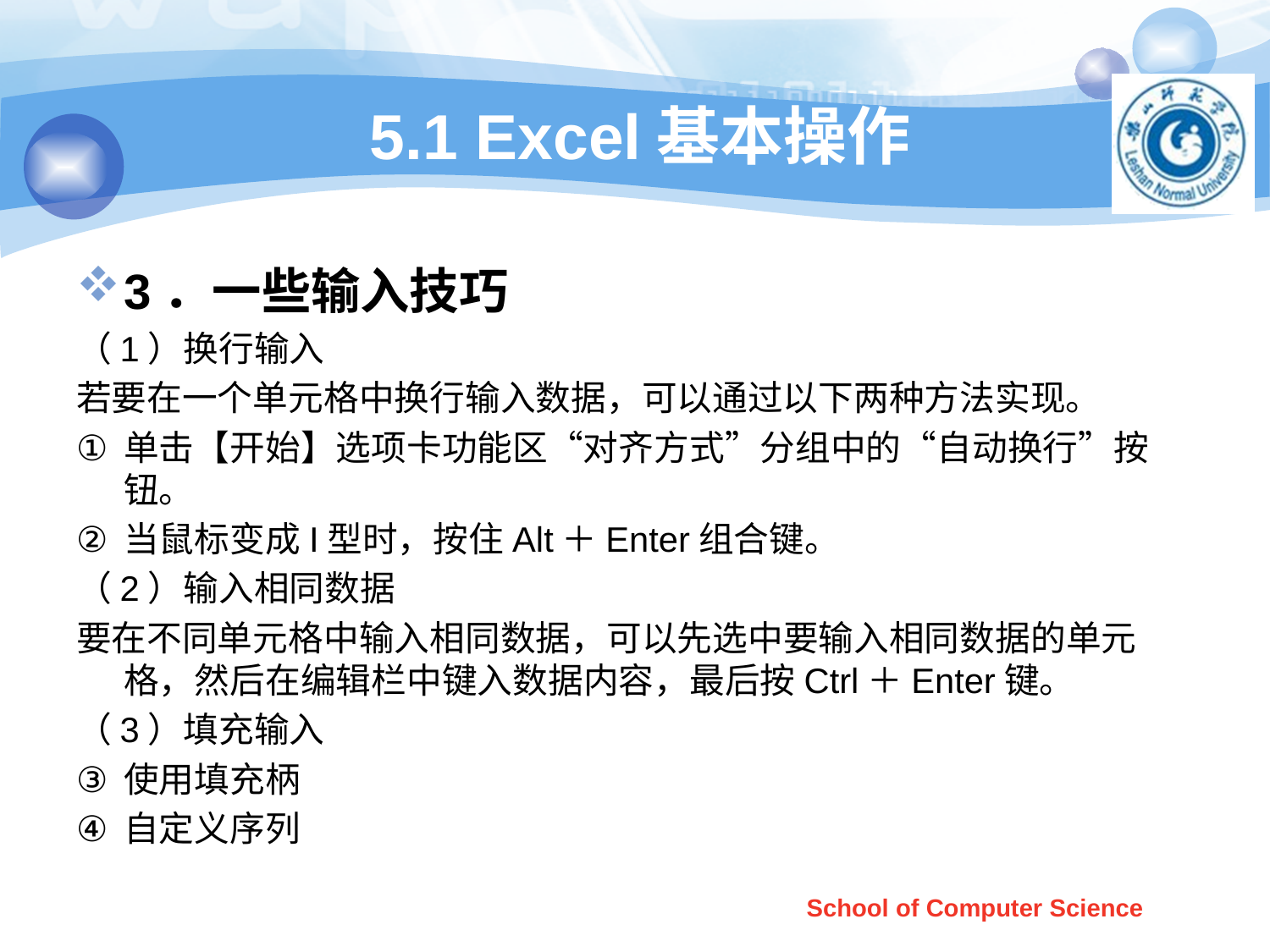

# 5.1 Excel基本操作
3．一些输入技巧
（1）换行输入
若要在一个单元格中换行输入数据，可以通过以下两种方法实现。
单击【开始】选项卡功能区“对齐方式”分组中的“自动换行”按钮。
当鼠标变成I型时，按住Alt＋Enter组合键。
（2）输入相同数据
要在不同单元格中输入相同数据，可以先选中要输入相同数据的单元格，然后在编辑栏中键入数据内容，最后按Ctrl＋Enter键。
（3）填充输入
使用填充柄
自定义序列

School of Computer Science